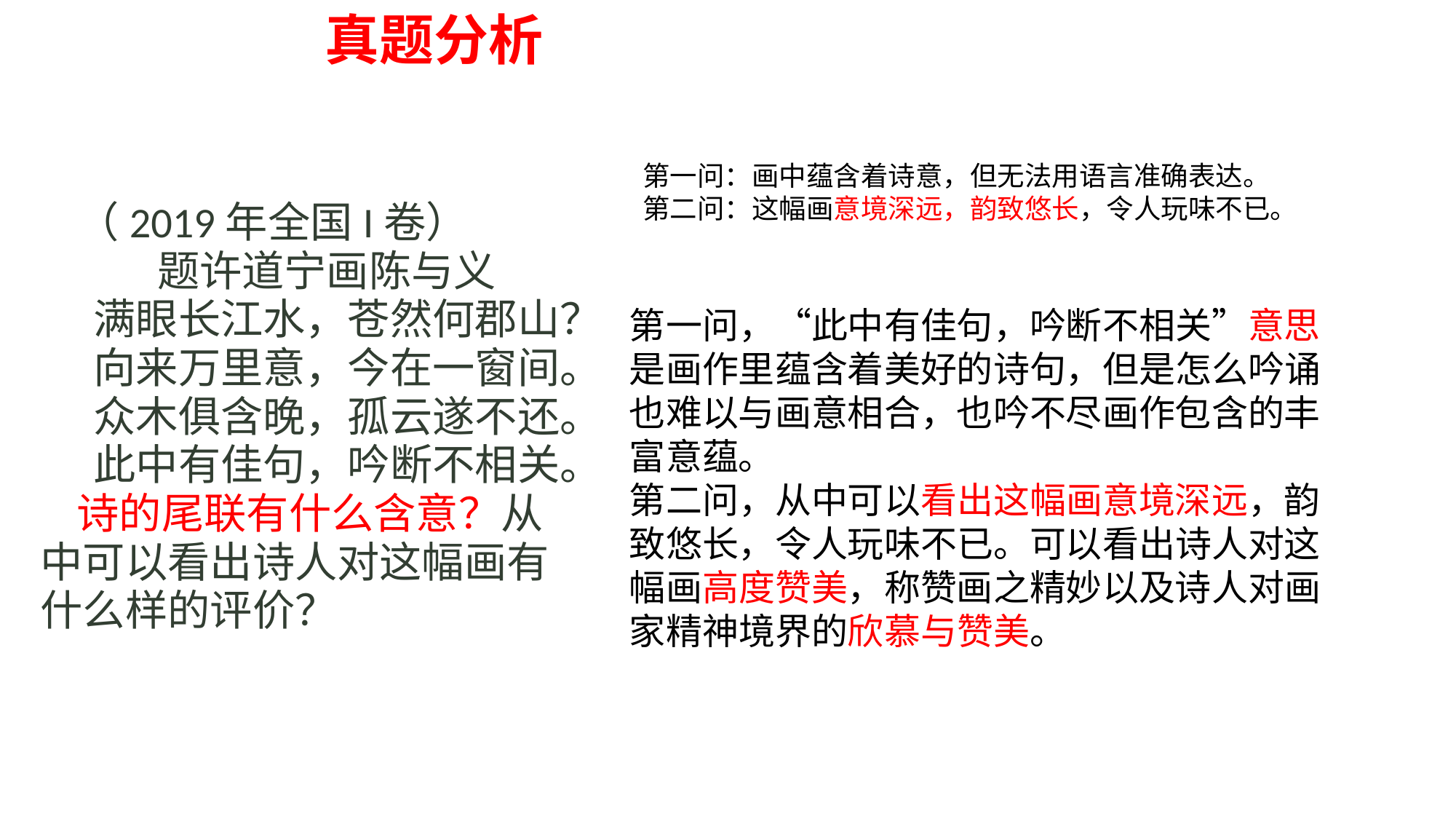

真题分析
第一问：画中蕴含着诗意，但无法用语言准确表达。
第二问：这幅画意境深远，韵致悠长，令人玩味不已。
（2019年全国I卷）
题许道宁画陈与义
满眼长江水，苍然何郡山？
向来万里意，今在一窗间。
众木俱含晚，孤云遂不还。
此中有佳句，吟断不相关。
诗的尾联有什么含意？从中可以看出诗人对这幅画有什么样的评价？
第一问，“此中有佳句，吟断不相关”意思是画作里蕴含着美好的诗句，但是怎么吟诵也难以与画意相合，也吟不尽画作包含的丰富意蕴。
第二问，从中可以看出这幅画意境深远，韵致悠长，令人玩味不已。可以看出诗人对这幅画高度赞美，称赞画之精妙以及诗人对画家精神境界的欣慕与赞美。